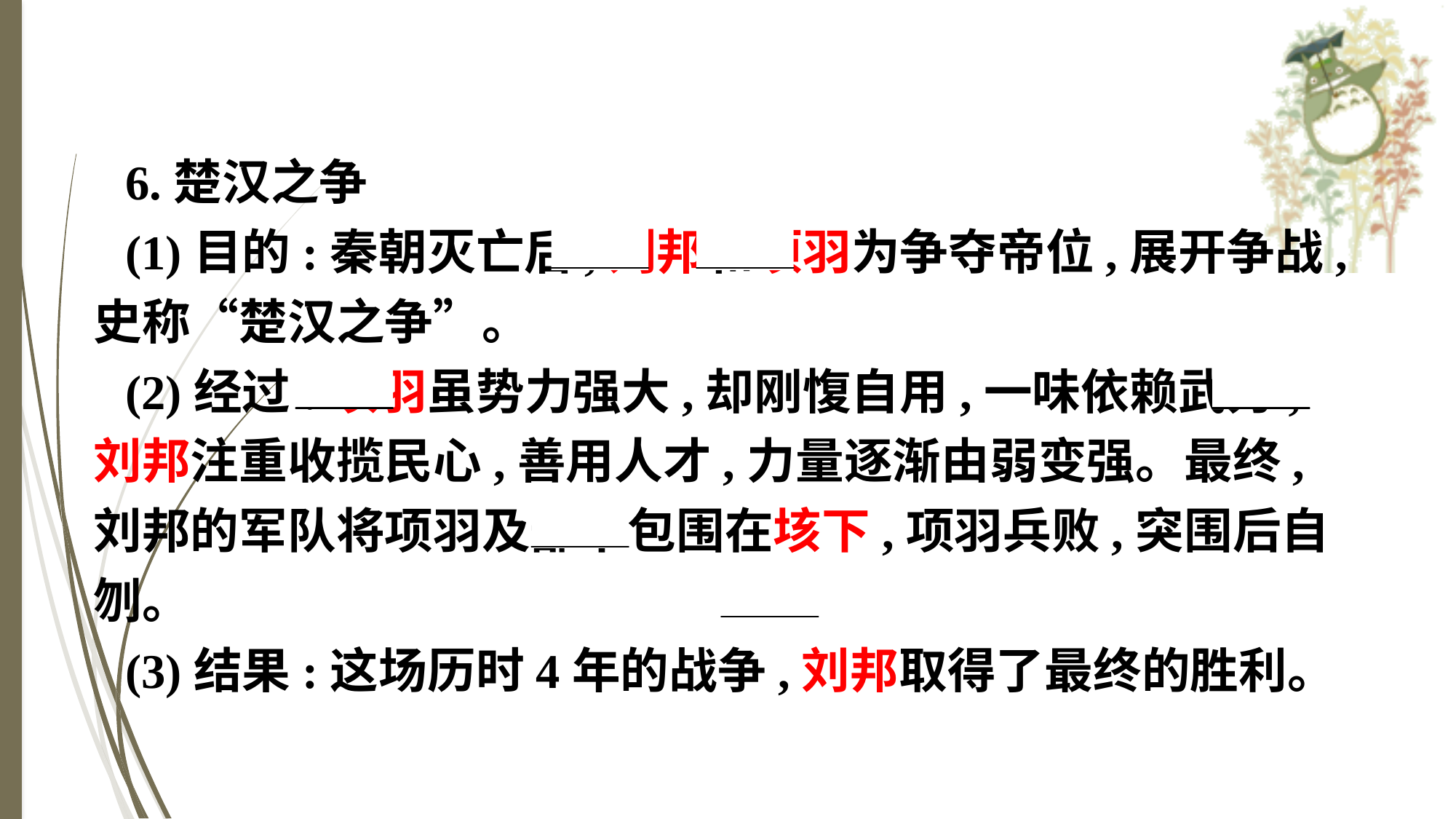

6.楚汉之争
(1)目的:秦朝灭亡后,刘邦和项羽为争夺帝位,展开争战,史称“楚汉之争”。
(2)经过:项羽虽势力强大,却刚愎自用,一味依赖武力;刘邦注重收揽民心,善用人才,力量逐渐由弱变强。最终,刘邦的军队将项羽及部下包围在垓下,项羽兵败,突围后自刎。
(3)结果:这场历时4年的战争,刘邦取得了最终的胜利。